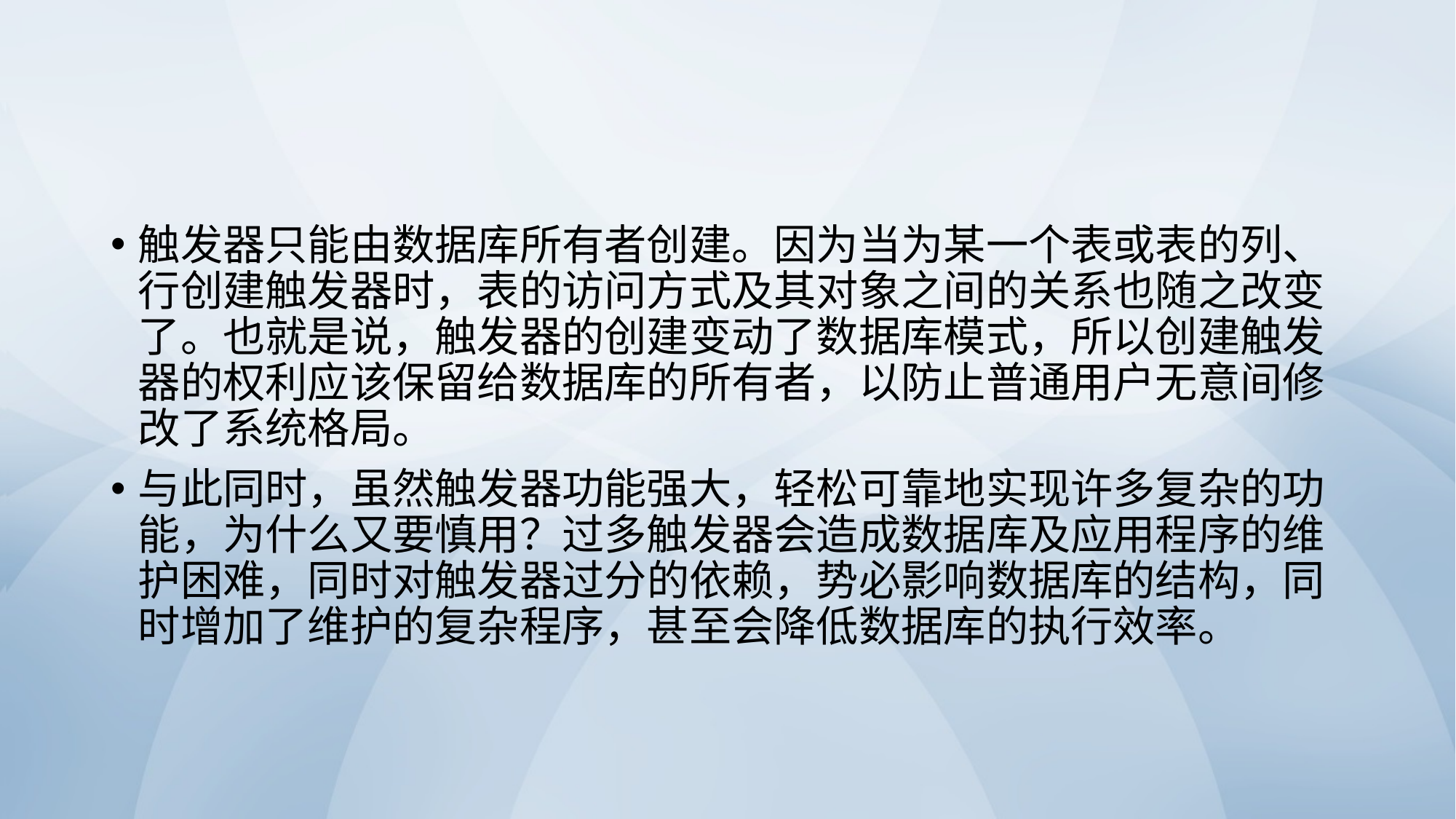

#
触发器只能由数据库所有者创建。因为当为某一个表或表的列、行创建触发器时，表的访问方式及其对象之间的关系也随之改变了。也就是说，触发器的创建变动了数据库模式，所以创建触发器的权利应该保留给数据库的所有者，以防止普通用户无意间修改了系统格局。
与此同时，虽然触发器功能强大，轻松可靠地实现许多复杂的功能，为什么又要慎用？过多触发器会造成数据库及应用程序的维护困难，同时对触发器过分的依赖，势必影响数据库的结构，同时增加了维护的复杂程序，甚至会降低数据库的执行效率。